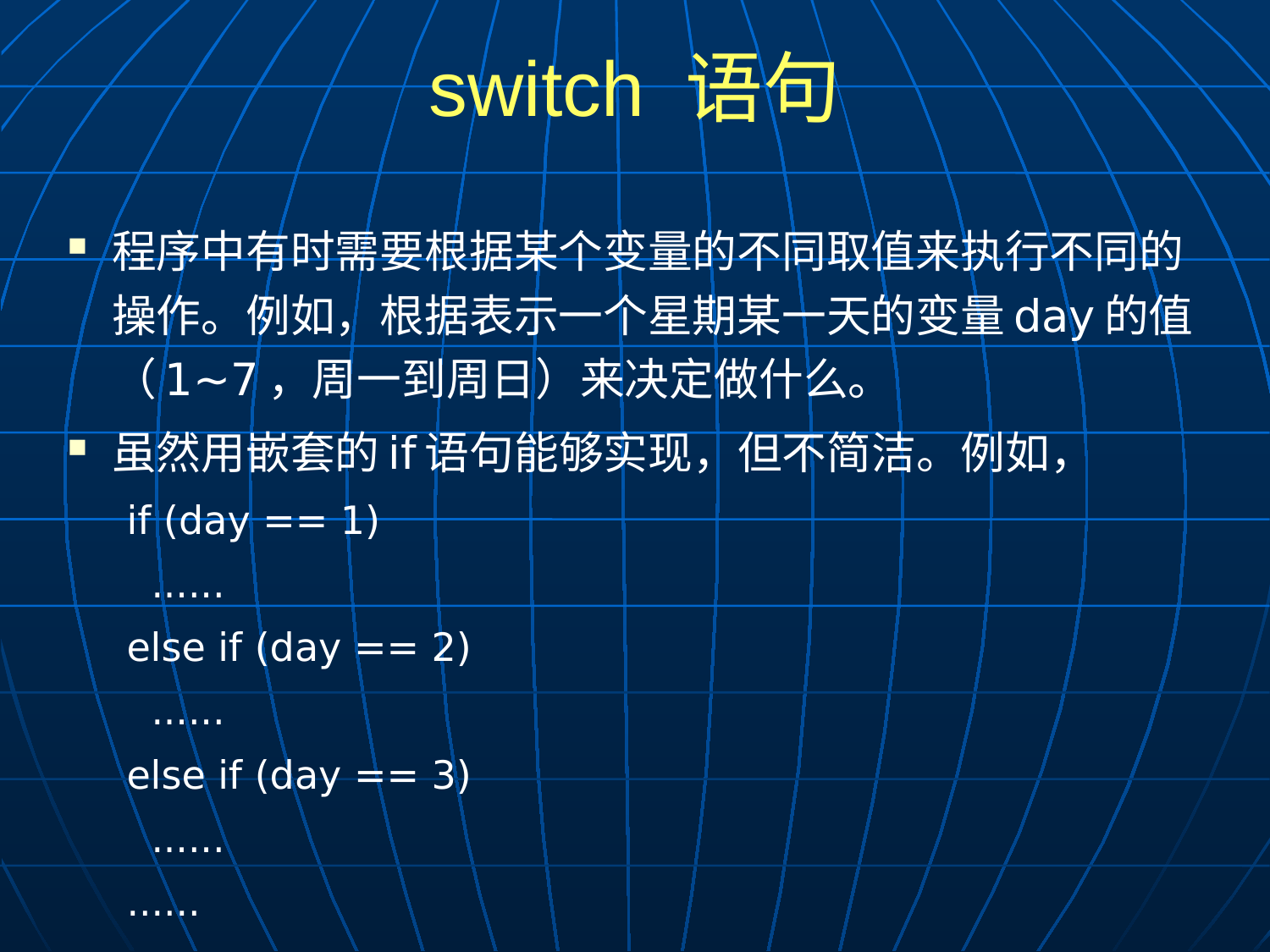

# switch 语句
程序中有时需要根据某个变量的不同取值来执行不同的操作。例如，根据表示一个星期某一天的变量day的值（1~7，周一到周日）来决定做什么。
虽然用嵌套的if语句能够实现，但不简洁。例如，
if (day == 1)
  ......
else if (day == 2)
  ......
else if (day == 3)
  ......
......